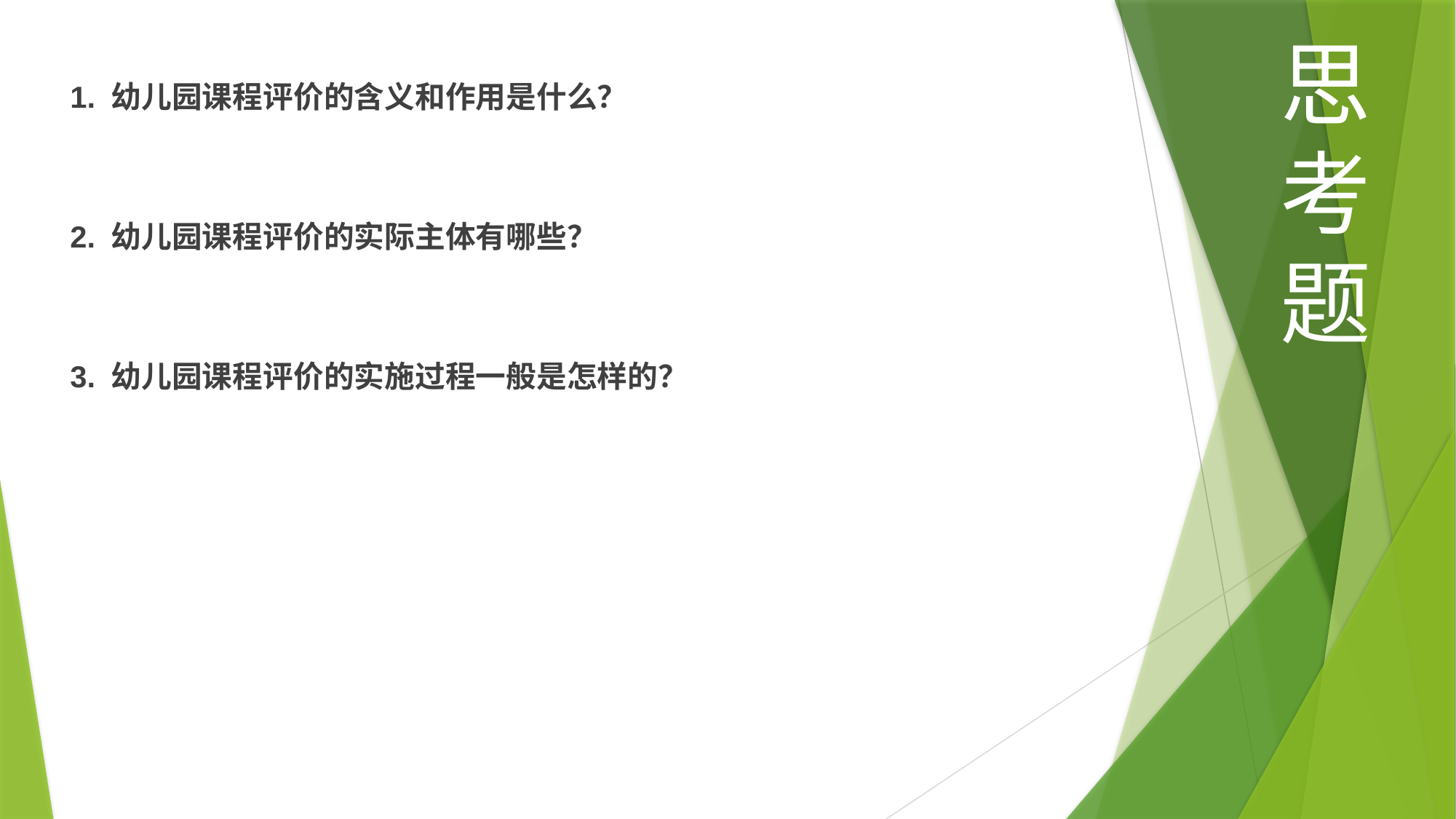

思考题
1. 幼儿园课程评价的含义和作用是什么？

2. 幼儿园课程评价的实际主体有哪些？

3. 幼儿园课程评价的实施过程一般是怎样的？